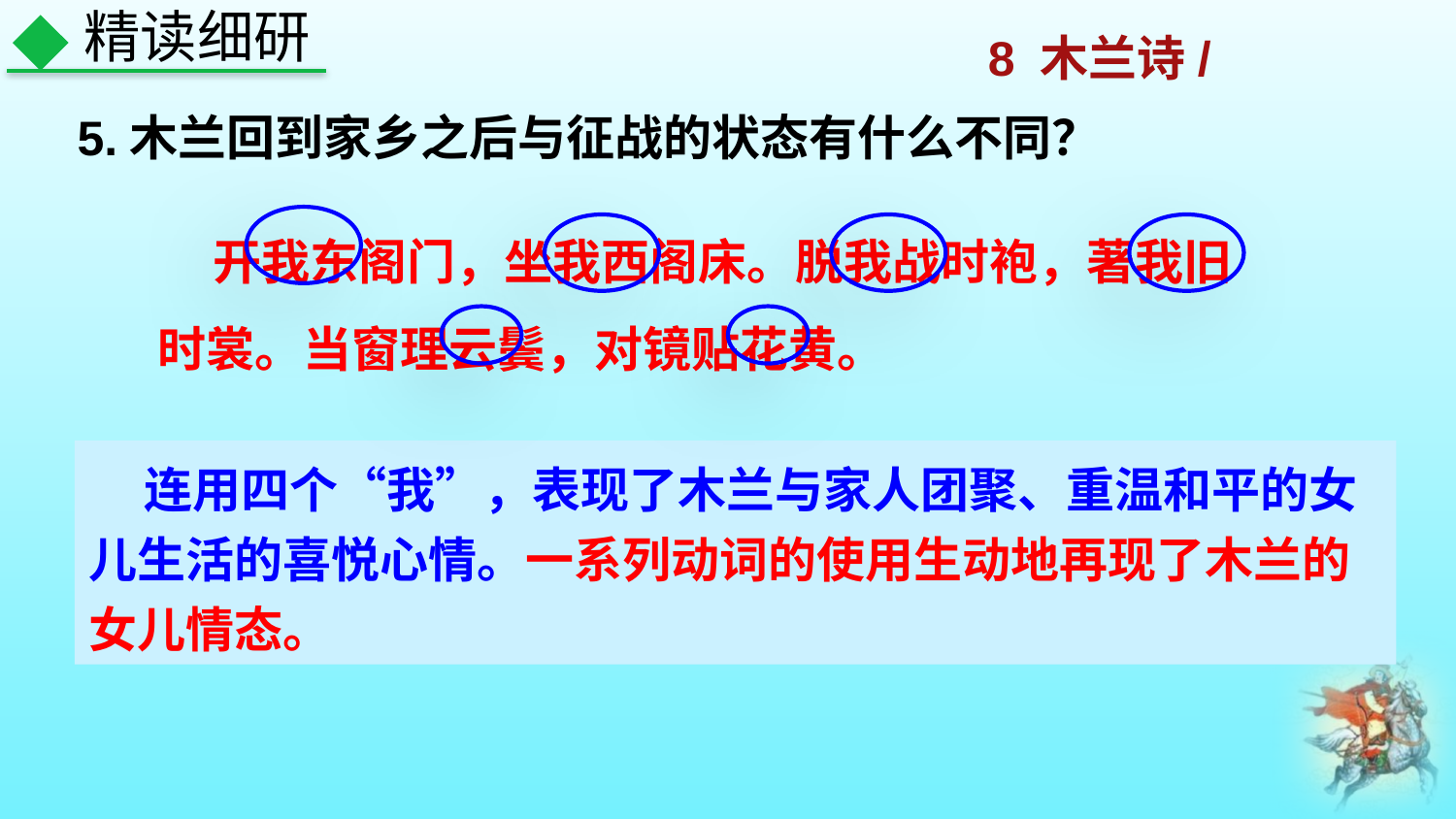

精读细研

5.木兰回到家乡之后与征战的状态有什么不同？
    开我东阁门，坐我西阁床。脱我战时袍，著我旧时裳。当窗理云鬓，对镜贴花黄。

    连用四个“我”，表现了木兰与家人团聚、重温和平的女儿生活的喜悦心情。一系列动词的使用生动地再现了木兰的女儿情态。